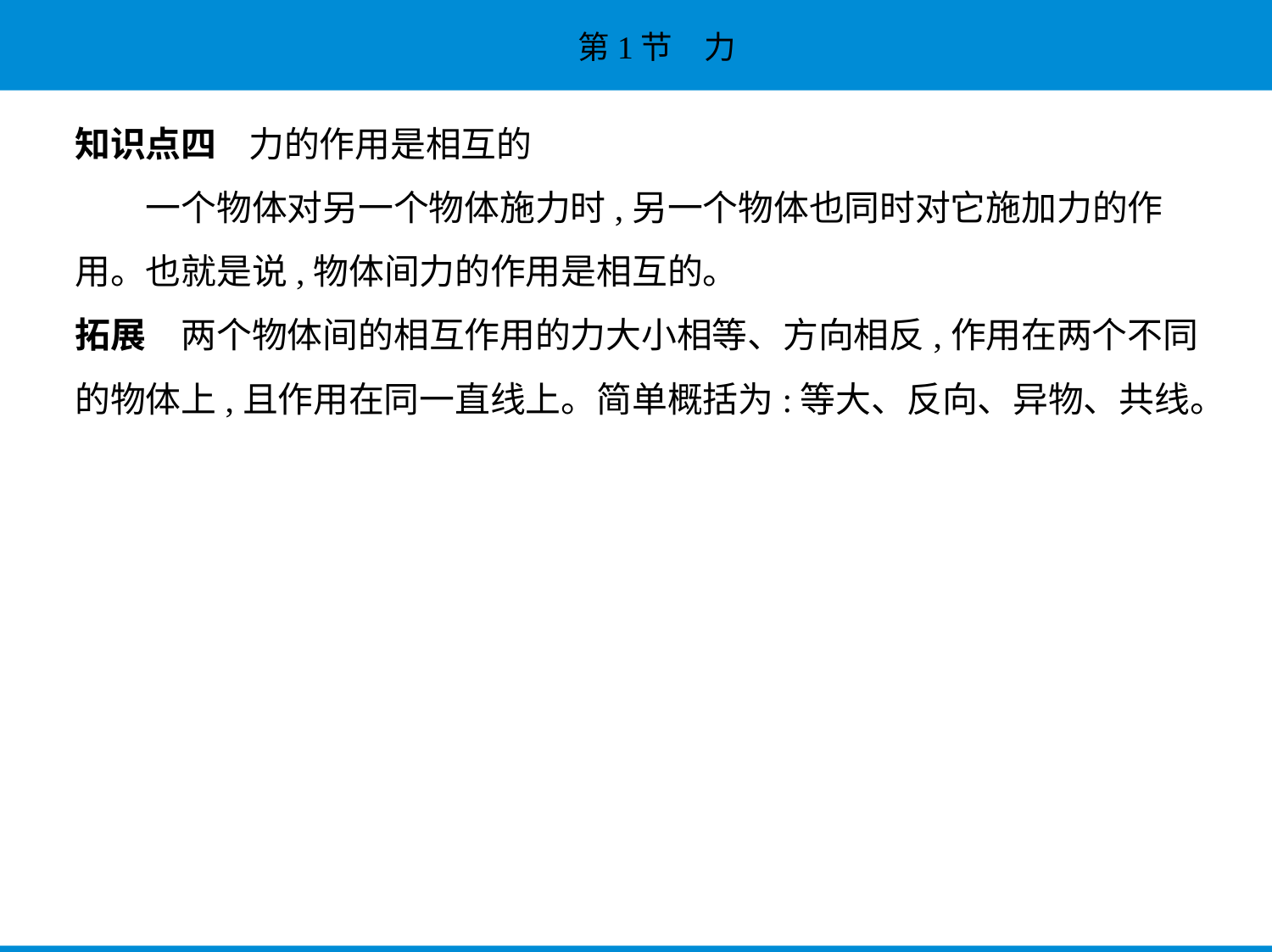

知识点四    力的作用是相互的
　　一个物体对另一个物体施力时,另一个物体也同时对它施加力的作
用。也就是说,物体间力的作用是相互的。
拓展　两个物体间的相互作用的力大小相等、方向相反,作用在两个不同
的物体上,且作用在同一直线上。简单概括为:等大、反向、异物、共线。